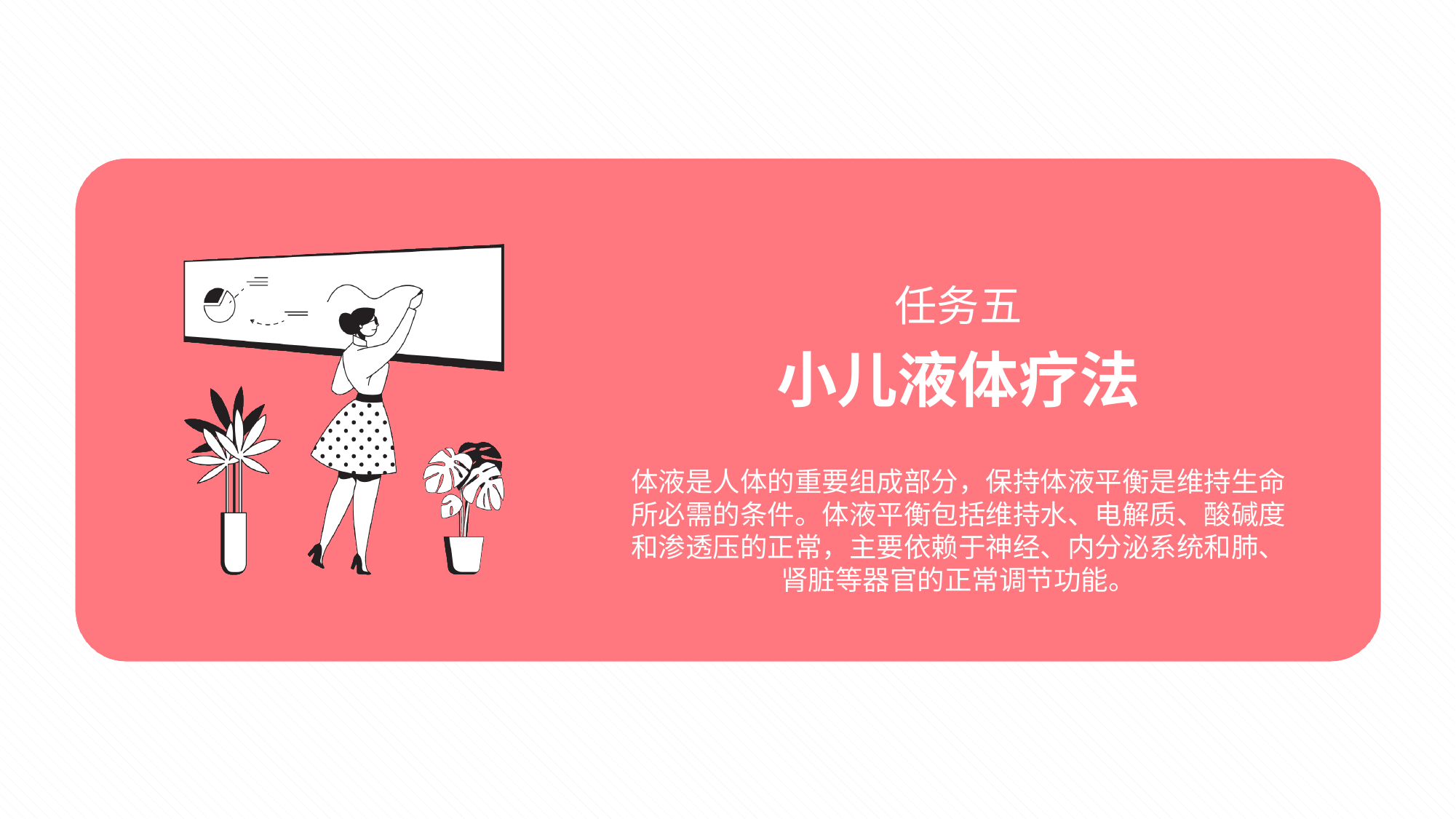

# 任务五
小儿液体疗法
体液是人体的重要组成部分，保持体液平衡是维持生命所必需的条件。体液平衡包括维持水、电解质、酸碱度和渗透压的正常，主要依赖于神经、内分泌系统和肺、肾脏等器官的正常调节功能。